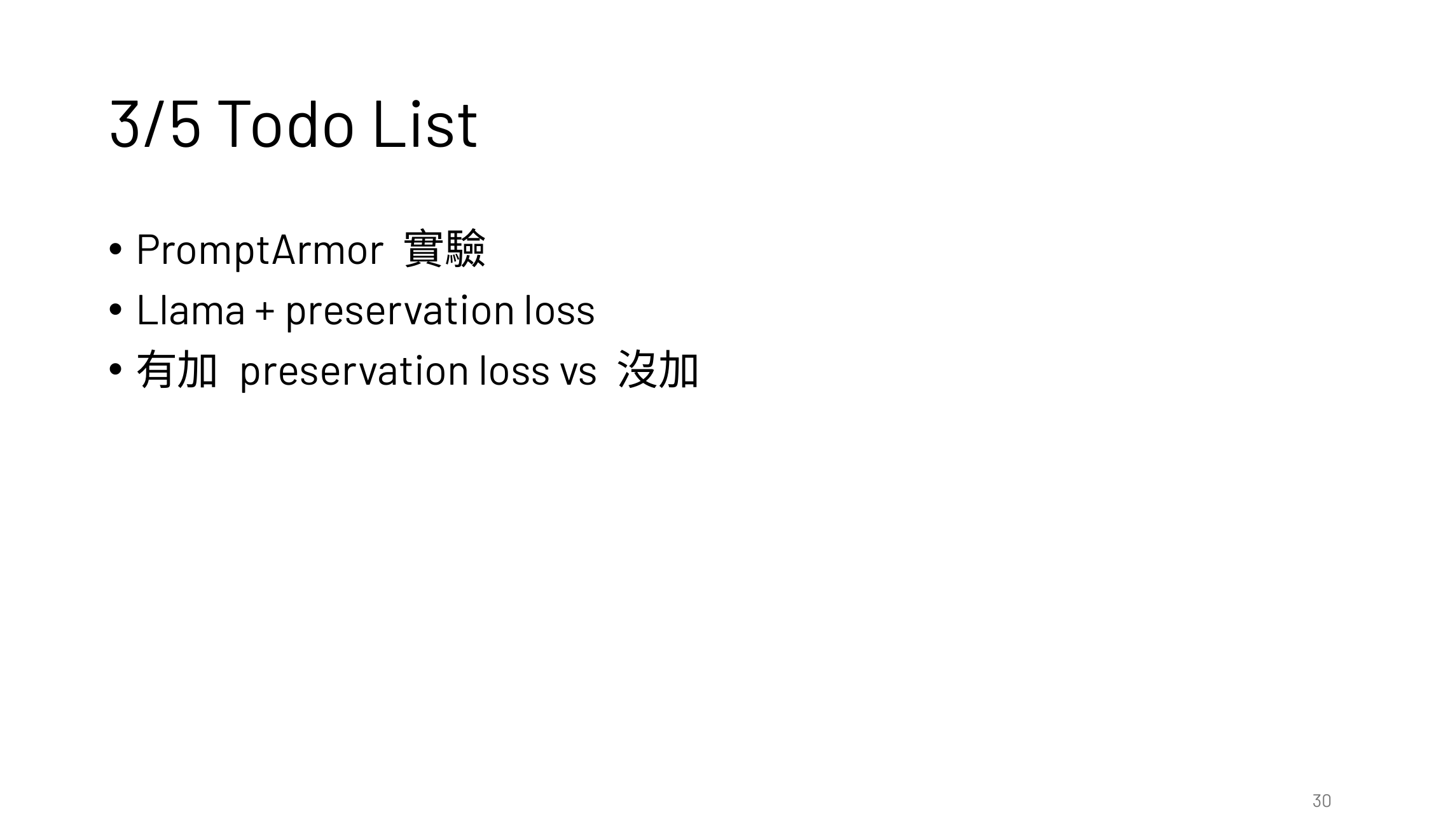

# 3/5 Todo List
PromptArmor 實驗
Llama + preservation loss
有加 preservation loss vs 沒加
30